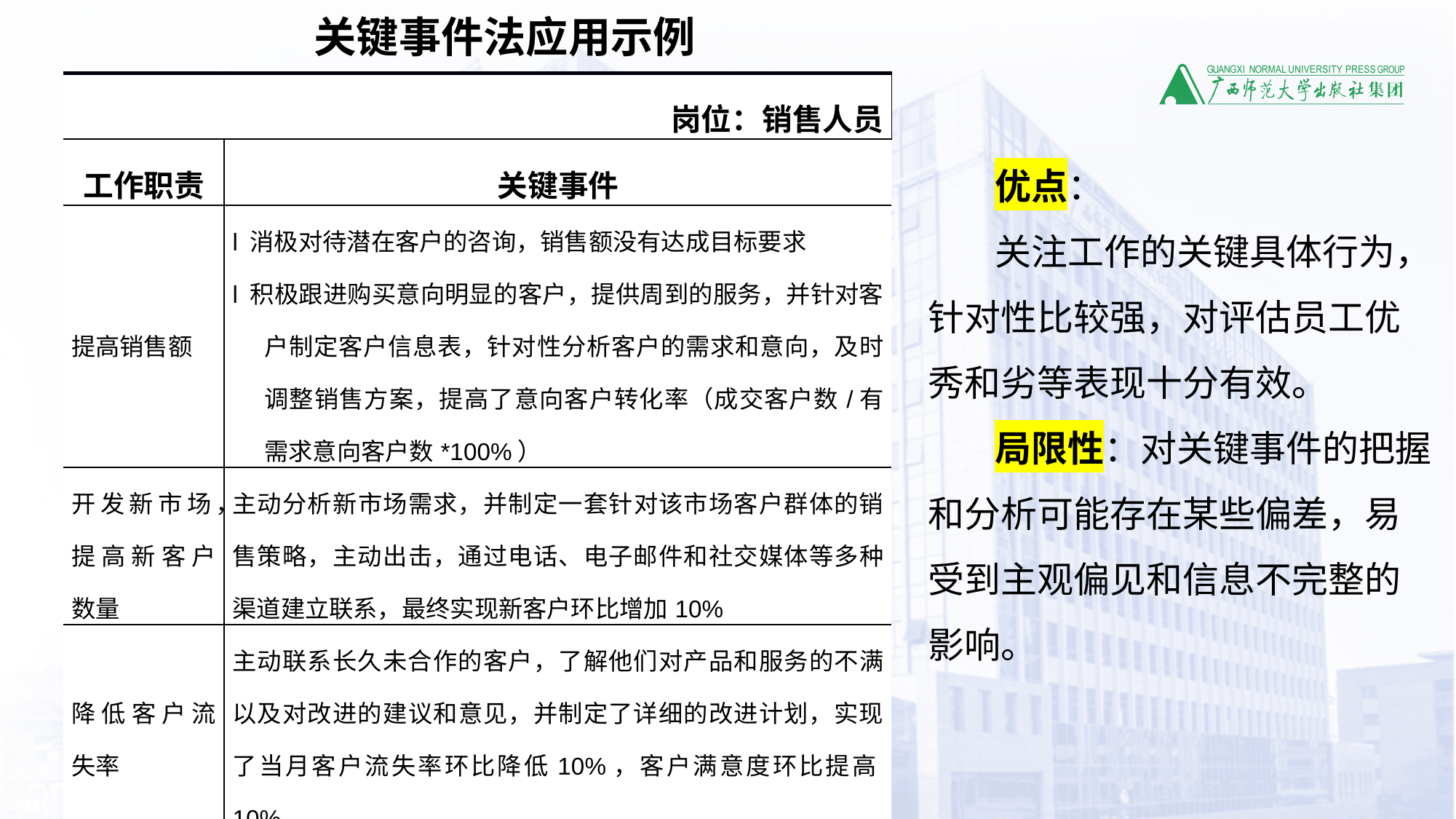

关键事件法应用示例
| 岗位：销售人员 |  |
| --- | --- |
| 工作职责 | 关键事件 |
| 提高销售额 | l 消极对待潜在客户的咨询，销售额没有达成目标要求 l 积极跟进购买意向明显的客户，提供周到的服务，并针对客户制定客户信息表，针对性分析客户的需求和意向，及时调整销售方案，提高了意向客户转化率（成交客户数/有需求意向客户数\*100%） |
| 开发新市场，提高新客户数量 | 主动分析新市场需求，并制定一套针对该市场客户群体的销售策略，主动出击，通过电话、电子邮件和社交媒体等多种渠道建立联系，最终实现新客户环比增加10% |
| 降低客户流失率 | 主动联系长久未合作的客户，了解他们对产品和服务的不满以及对改进的建议和意见，并制定了详细的改进计划，实现了当月客户流失率环比降低10%，客户满意度环比提高10%。 |
优点：
关注工作的关键具体行为，针对性比较强，对评估员工优秀和劣等表现十分有效。
局限性：对关键事件的把握和分析可能存在某些偏差，易受到主观偏见和信息不完整的影响。